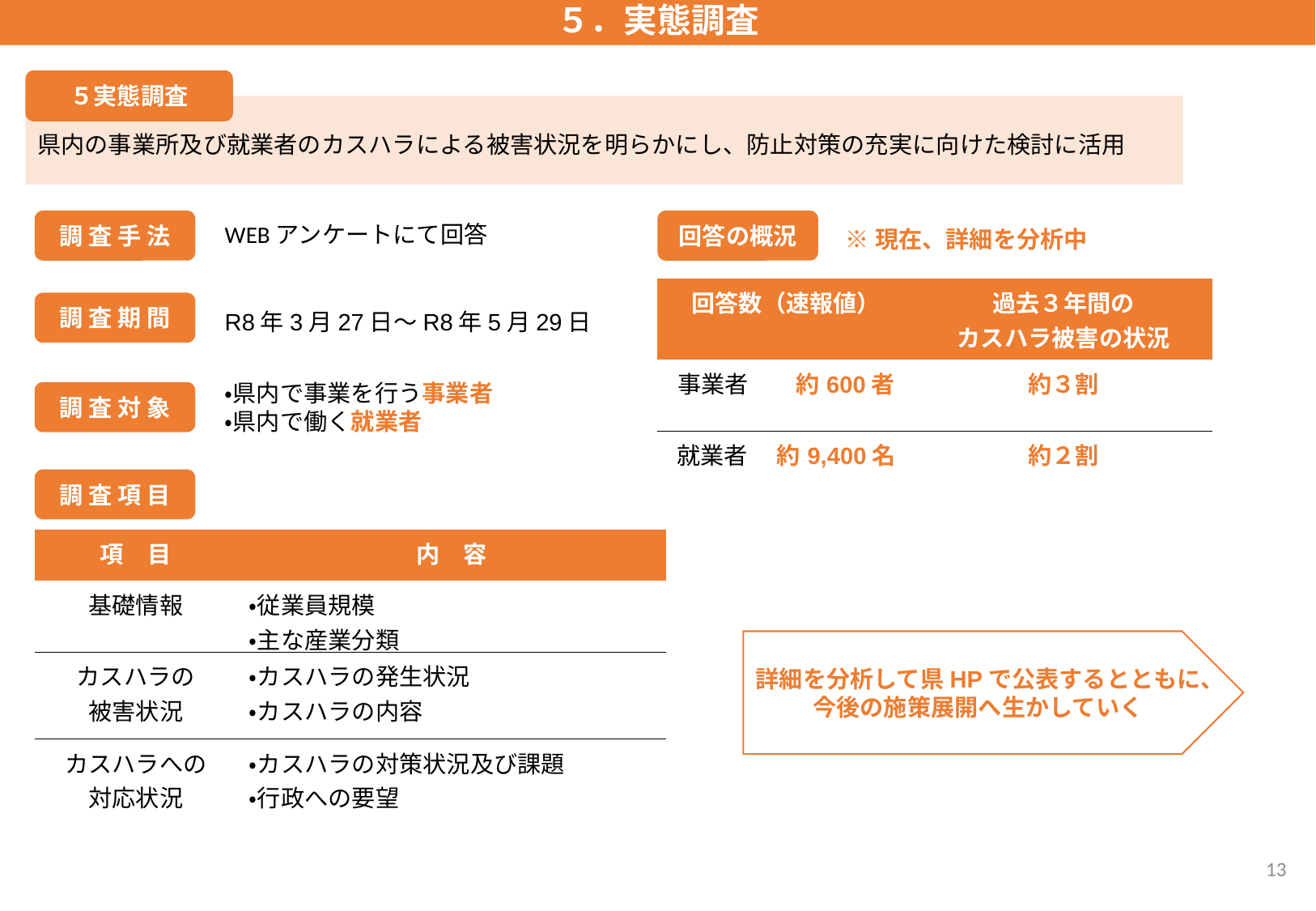

５．実態調査
５実態調査

県内の事業所及び就業者のカスハラによる被害状況を明らかにし、防止対策の充実に向けた検討に活用
調 査 手 法
回答の概況
WEBアンケートにて回答
※現在、詳細を分析中
| 回答数（速報値） | 過去３年間の カスハラ被害の状況 |
| --- | --- |
| 事業者　　約600者 | 約３割 |
| 就業者　 約9,400名 | 約２割 |
調 査 期 間
R8年3月27日～R8年5月29日
・県内で事業を行う事業者
・県内で働く就業者
調 査 対 象
調 査 項 目
| 項　目 | 内　容 |
| --- | --- |
| 基礎情報 | ・従業員規模 ・主な産業分類 |
| カスハラの 被害状況 | ・カスハラの発生状況 ・カスハラの内容 |
| カスハラへの 対応状況 | ・カスハラの対策状況及び課題 ・行政への要望 |
詳細を分析して県HPで公表するとともに、今後の施策展開へ生かしていく
13